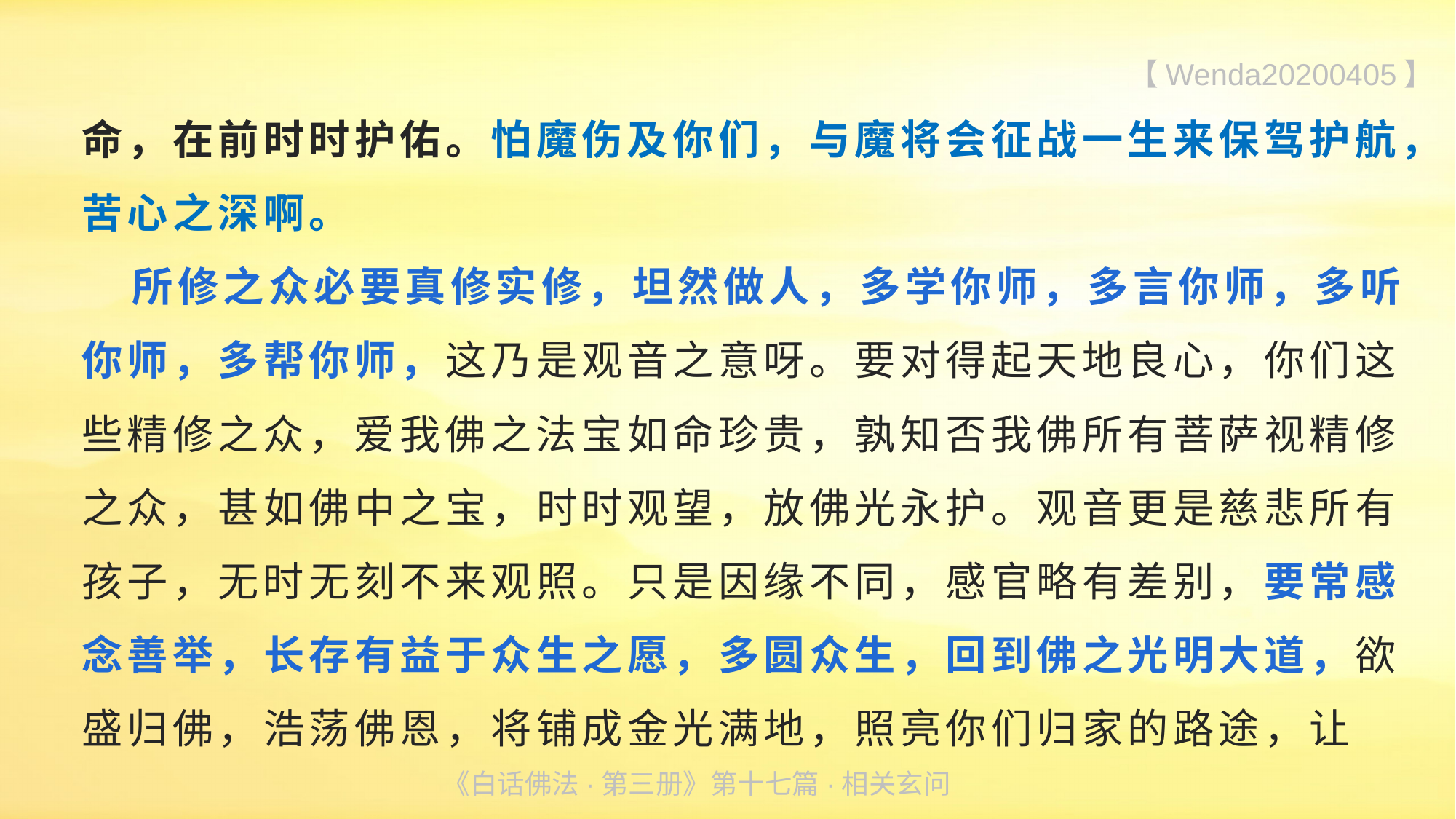

【Wenda20200405】
命，在前时时护佑。怕魔伤及你们，与魔将会征战一生来保驾护航，苦心之深啊。
   所修之众必要真修实修，坦然做人，多学你师，多言你师，多听你师，多帮你师，这乃是观音之意呀。要对得起天地良心，你们这些精修之众，爱我佛之法宝如命珍贵，孰知否我佛所有菩萨视精修之众，甚如佛中之宝，时时观望，放佛光永护。观音更是慈悲所有孩子，无时无刻不来观照。只是因缘不同，感官略有差别，要常感念善举，长存有益于众生之愿，多圆众生，回到佛之光明大道，欲盛归佛，浩荡佛恩，将铺成金光满地，照亮你们归家的路途，让
《白话佛法·第三册》第十七篇·相关玄问